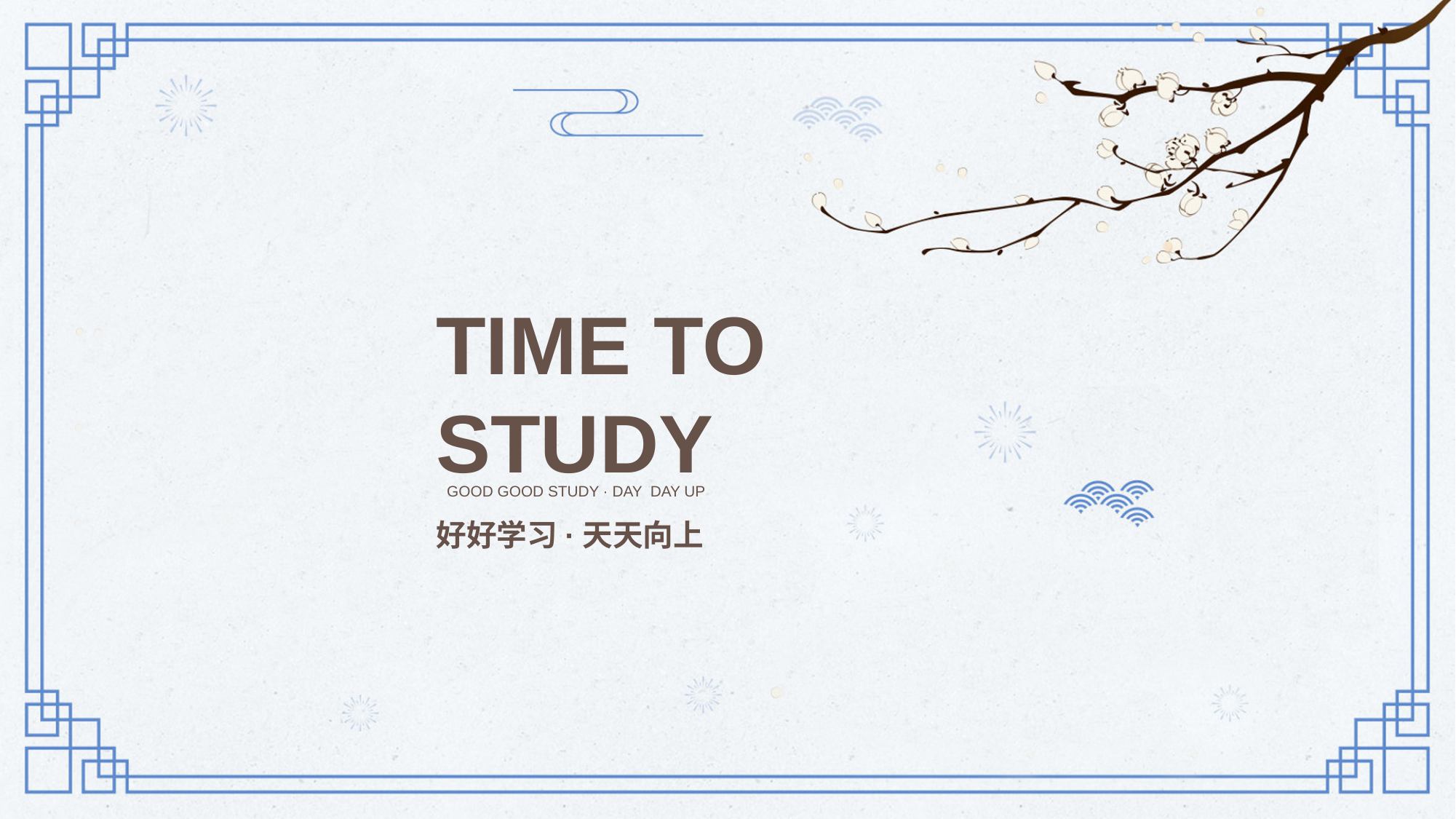

Time to Study
GOOD GOOD STUDY · DAY  DAY UP
好好学习·天天向上